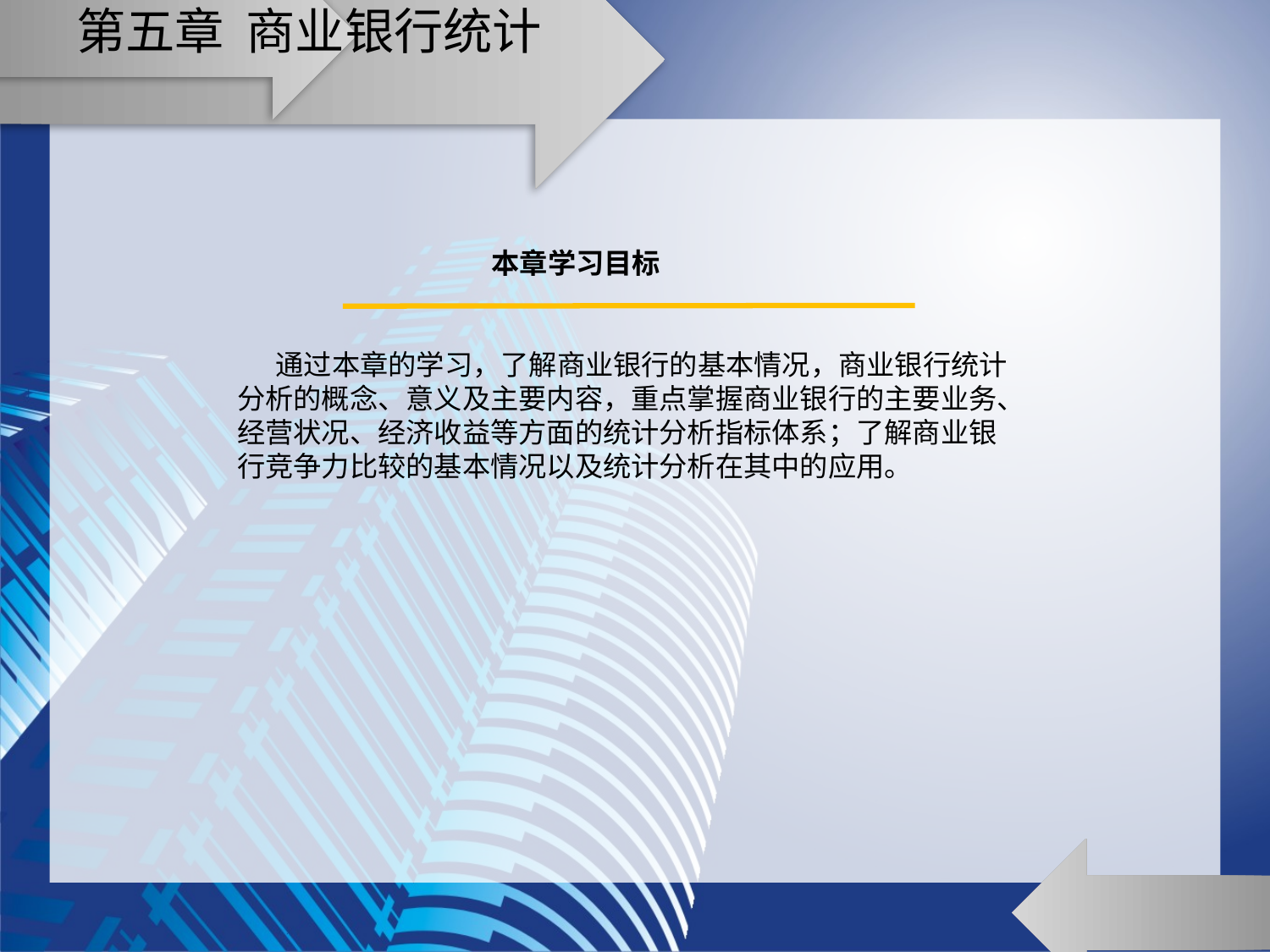

# 第五章  商业银行统计
                                       本章学习目标

     通过本章的学习，了解商业银行的基本情况，商业银行统计分析的概念、意义及主要内容，重点掌握商业银行的主要业务、经营状况、经济收益等方面的统计分析指标体系；了解商业银行竞争力比较的基本情况以及统计分析在其中的应用。